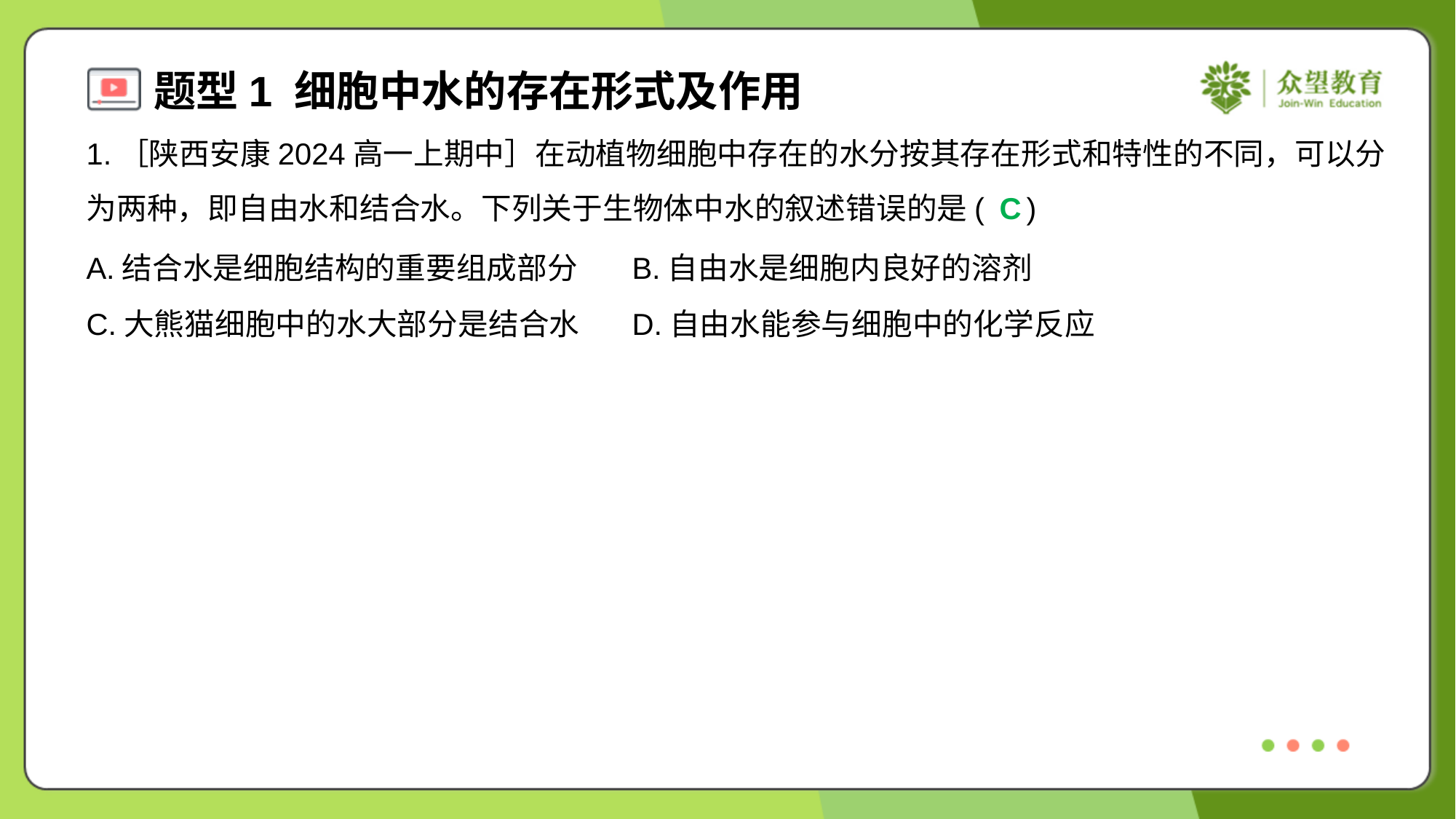

1.［陕西安康2024高一上期中］在动植物细胞中存在的水分按其存在形式和特性的不同，可以分
为两种，即自由水和结合水。下列关于生物体中水的叙述错误的是(     )
C
A.结合水是细胞结构的重要组成部分	B.自由水是细胞内良好的溶剂
C.大熊猫细胞中的水大部分是结合水	D.自由水能参与细胞中的化学反应